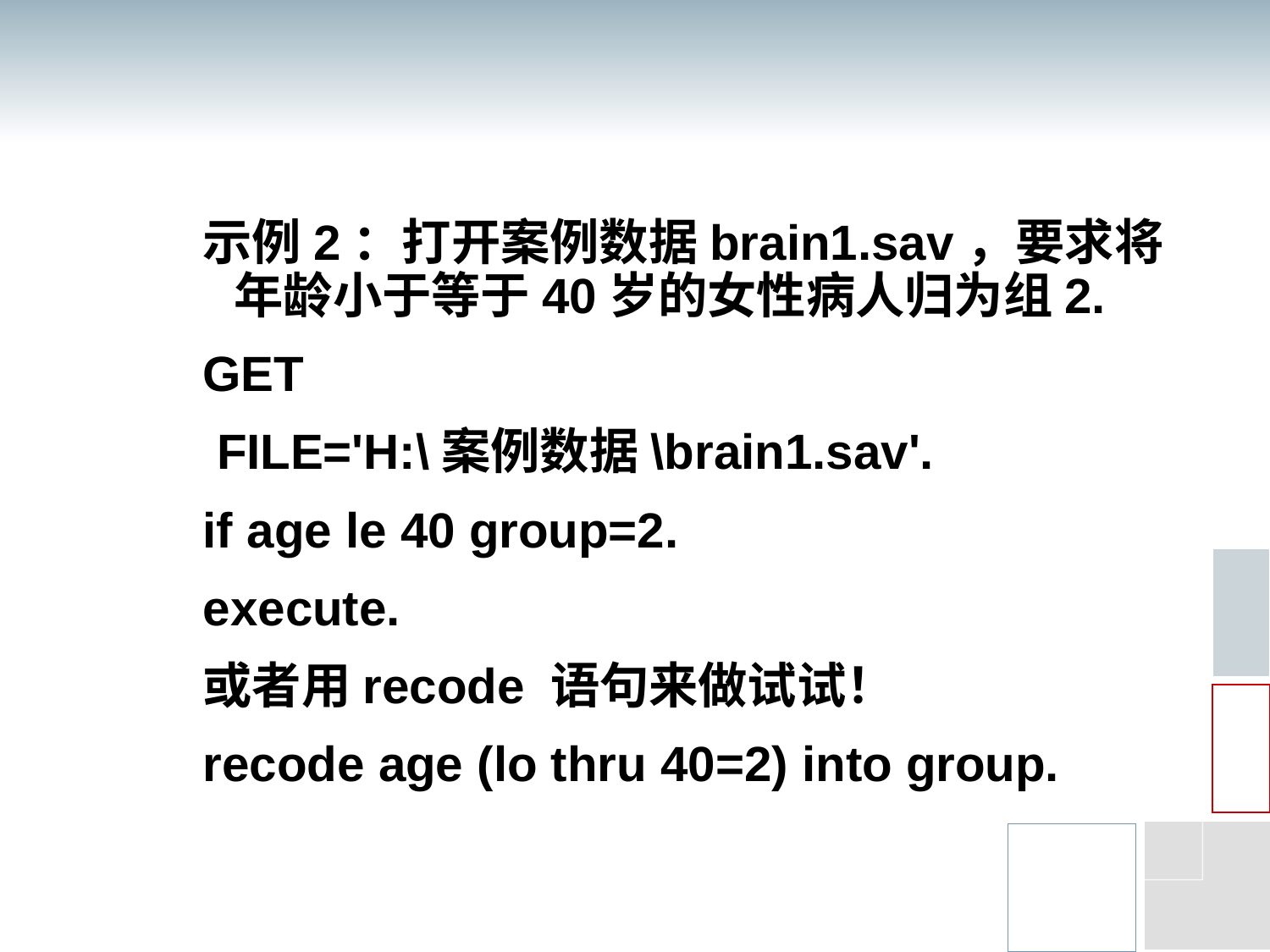

#
示例2：打开案例数据brain1.sav，要求将年龄小于等于40岁的女性病人归为组2.
GET
 FILE='H:\案例数据\brain1.sav'.
if age le 40 group=2.
execute.
或者用recode 语句来做试试！
recode age (lo thru 40=2) into group.